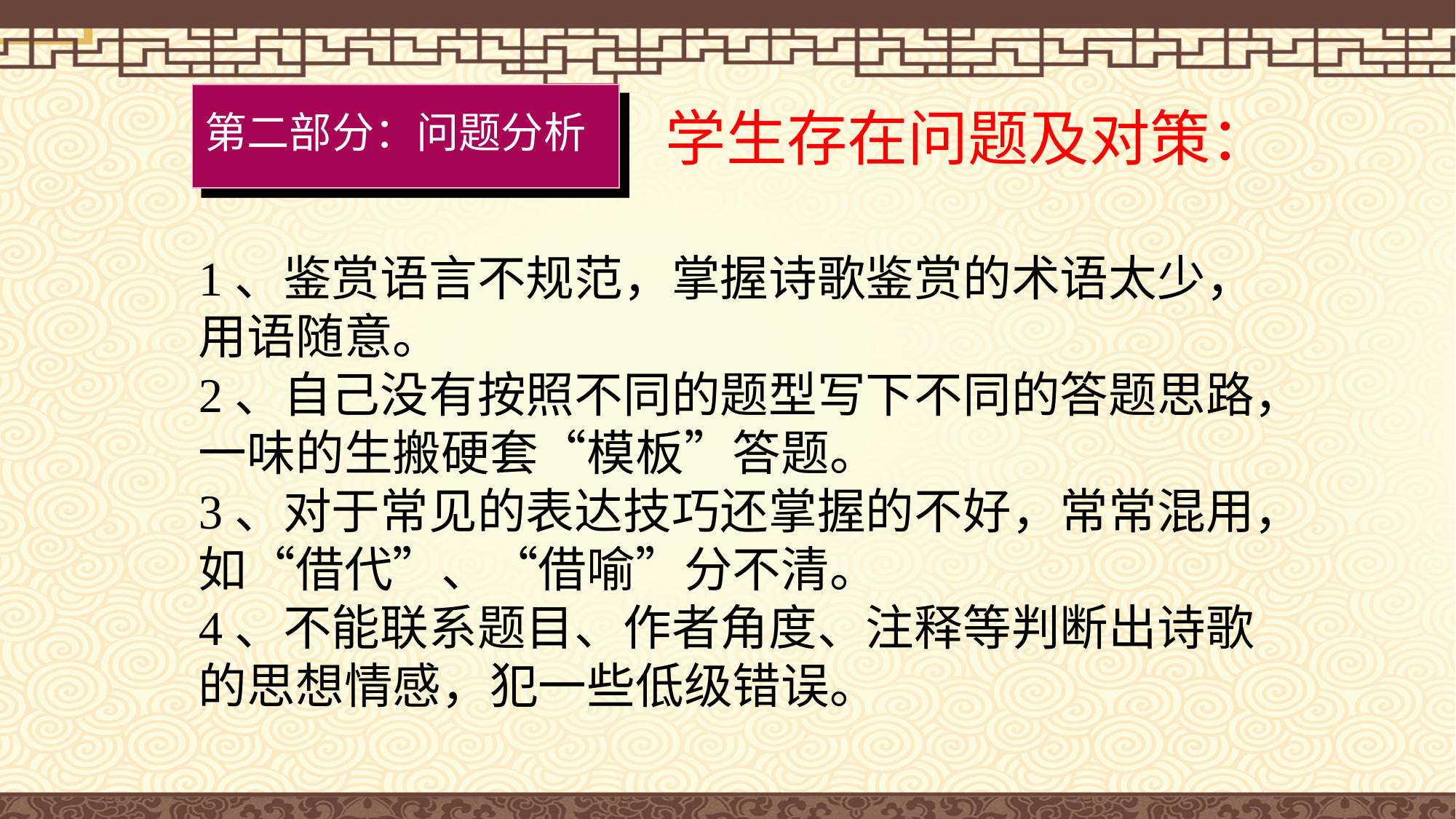

学生存在问题及对策：
第二部分：问题分析
1、鉴赏语言不规范，掌握诗歌鉴赏的术语太少，用语随意。
2、自己没有按照不同的题型写下不同的答题思路，一味的生搬硬套“模板”答题。
3、对于常见的表达技巧还掌握的不好，常常混用，如“借代”、“借喻”分不清。
4、不能联系题目、作者角度、注释等判断出诗歌的思想情感，犯一些低级错误。